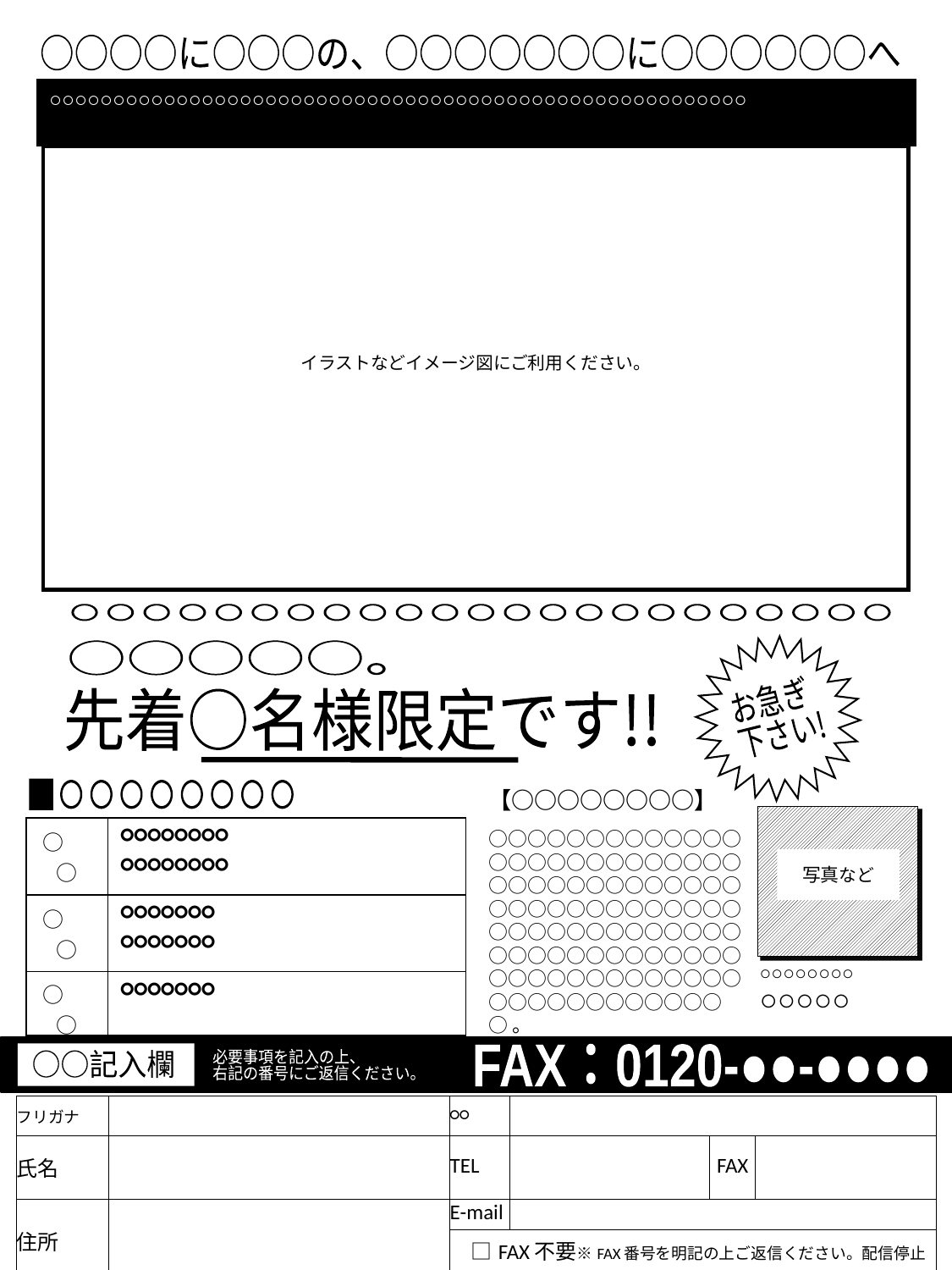

○○○○に○○○の、○○○○○○○に○○○○○○へ
○○○○○○○○○○○○○○○○○○○○○○○○○○○○○○○○○○○○○○○○○○○○○○○○○○○○○○○
イラストなどイメージ図にご利用ください。
○○○○○○○○○○○○○○○○○○○○○○○
○○○○○。

お急ぎ
下さい!
先着○名様限定です!!

■○○○○○○○○
【○○○○○○○○】

○○○○○○○○○○○○○○○○○○○○○○○○○○○○○○○○○○○○○○○○○○○○○○○○○○○○○○○○○○○○○○○○○○○○○○○○○○○○○○○○○○○○○○○○○○○○○○○○○○○○○○○○。

写真など
| ○　○ | ○○○○○○○○ ○○○○○○○○ |
| --- | --- |
| ○　○ | ○○○○○○○ ○○○○○○○ |
| ○　○ | ○○○○○○○ |
○○○○○○○○
○○○○○

FAX：0120-●●-●●●●
必要事項を記入の上、
右記の番号にご返信ください。
○○記入欄
| フリガナ |  | ○○ |  |  |  |
| --- | --- | --- | --- | --- | --- |
| 氏名 |  | TEL |  | FAX |  |
| 住所 |  | E-mail |  |  |  |
|  |  | □FAX不要※FAX番号を明記の上ご返信ください。配信停止します。 |  |  |  |